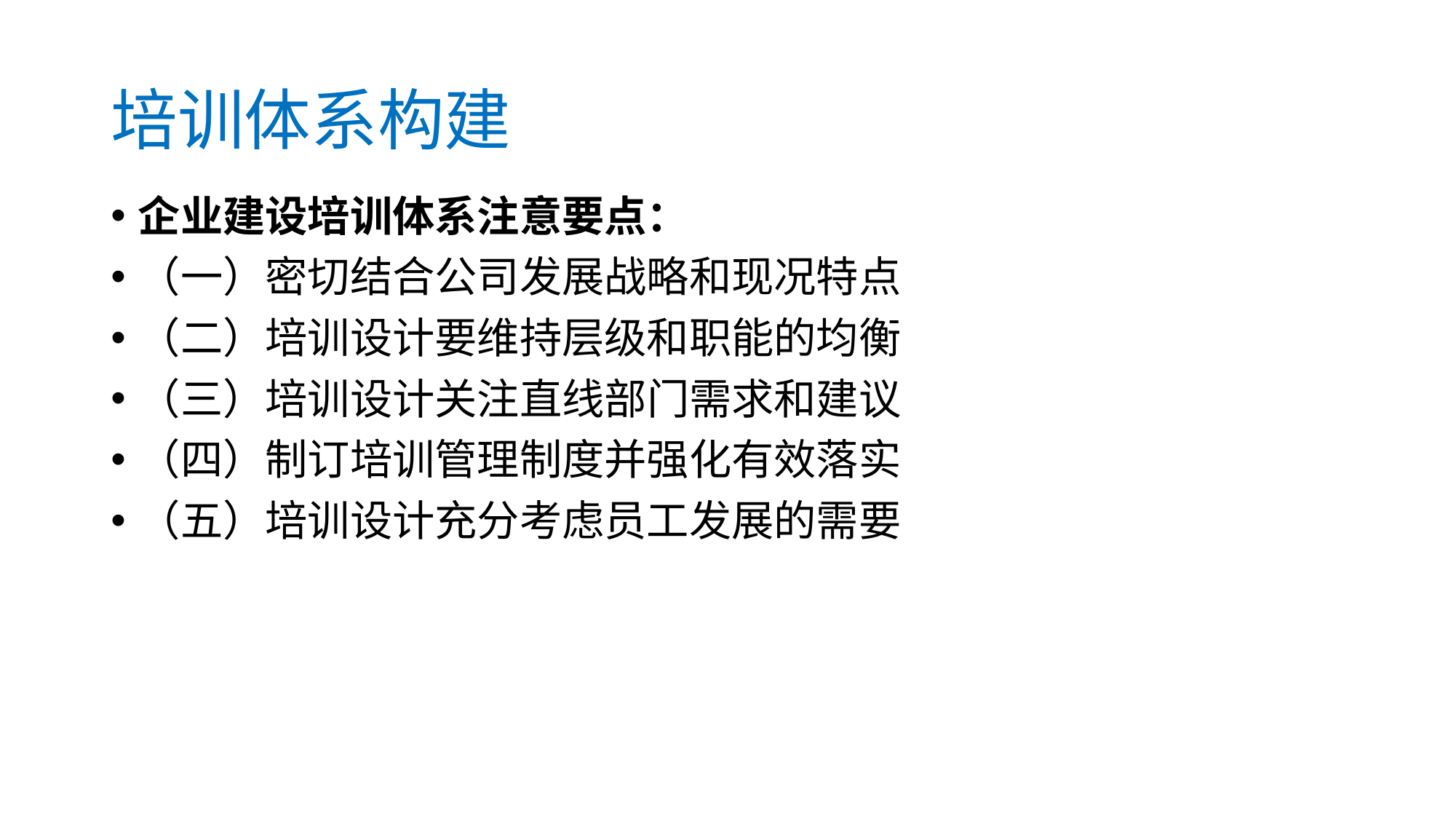

# 培训体系构建
企业建设培训体系注意要点：
（一）密切结合公司发展战略和现况特点
（二）培训设计要维持层级和职能的均衡
（三）培训设计关注直线部门需求和建议
（四）制订培训管理制度并强化有效落实
（五）培训设计充分考虑员工发展的需要